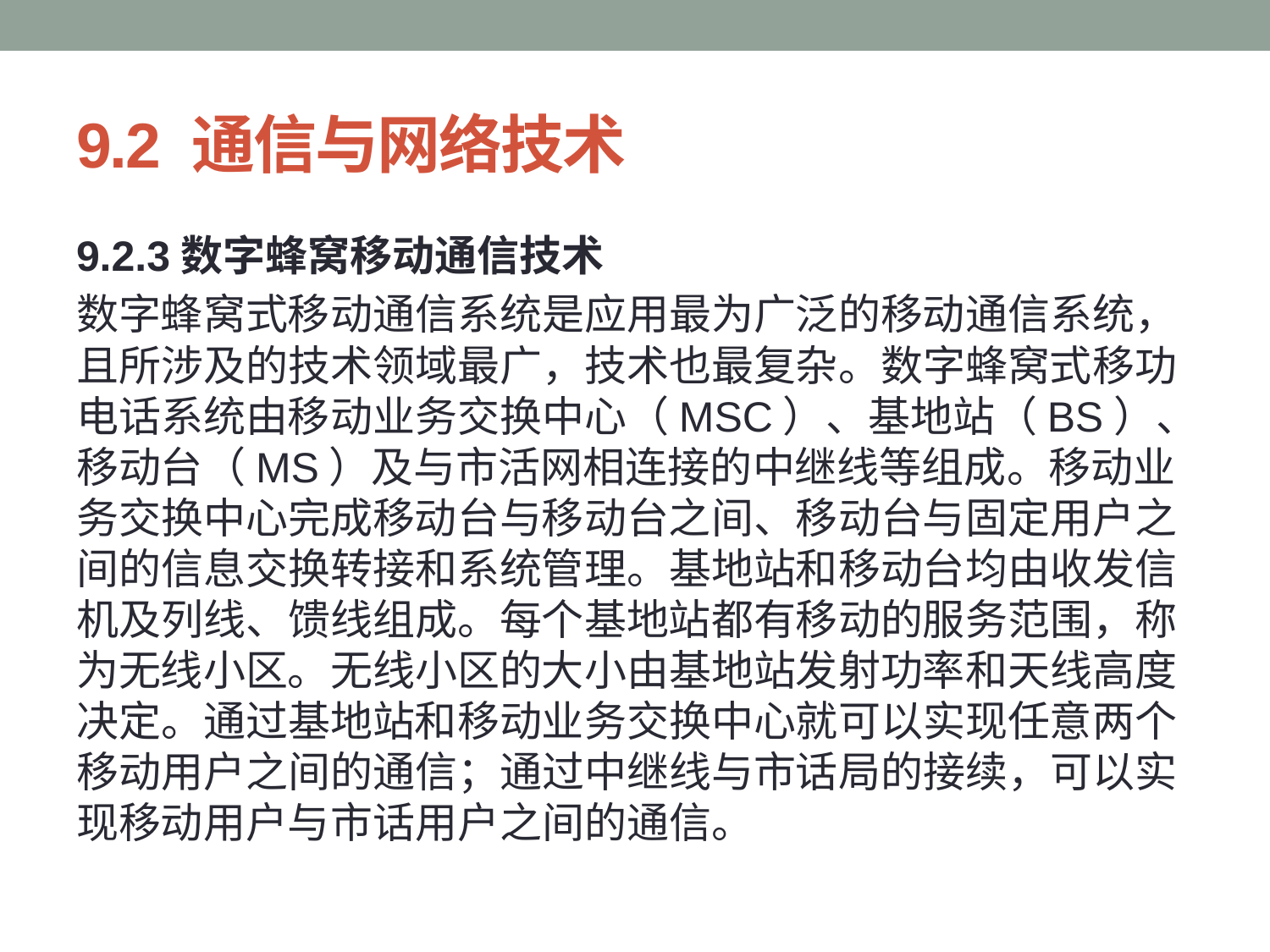

# 9.2 通信与网络技术
9.2.3数字蜂窝移动通信技术
数字蜂窝式移动通信系统是应用最为广泛的移动通信系统，且所涉及的技术领域最广，技术也最复杂。数字蜂窝式移功电话系统由移动业务交换中心（MSC）、基地站（BS）、移动台（MS）及与市活网相连接的中继线等组成。移动业务交换中心完成移动台与移动台之间、移动台与固定用户之间的信息交换转接和系统管理。基地站和移动台均由收发信机及列线、馈线组成。每个基地站都有移动的服务范围，称为无线小区。无线小区的大小由基地站发射功率和天线高度决定。通过基地站和移动业务交换中心就可以实现任意两个移动用户之间的通信；通过中继线与市话局的接续，可以实现移动用户与市话用户之间的通信。